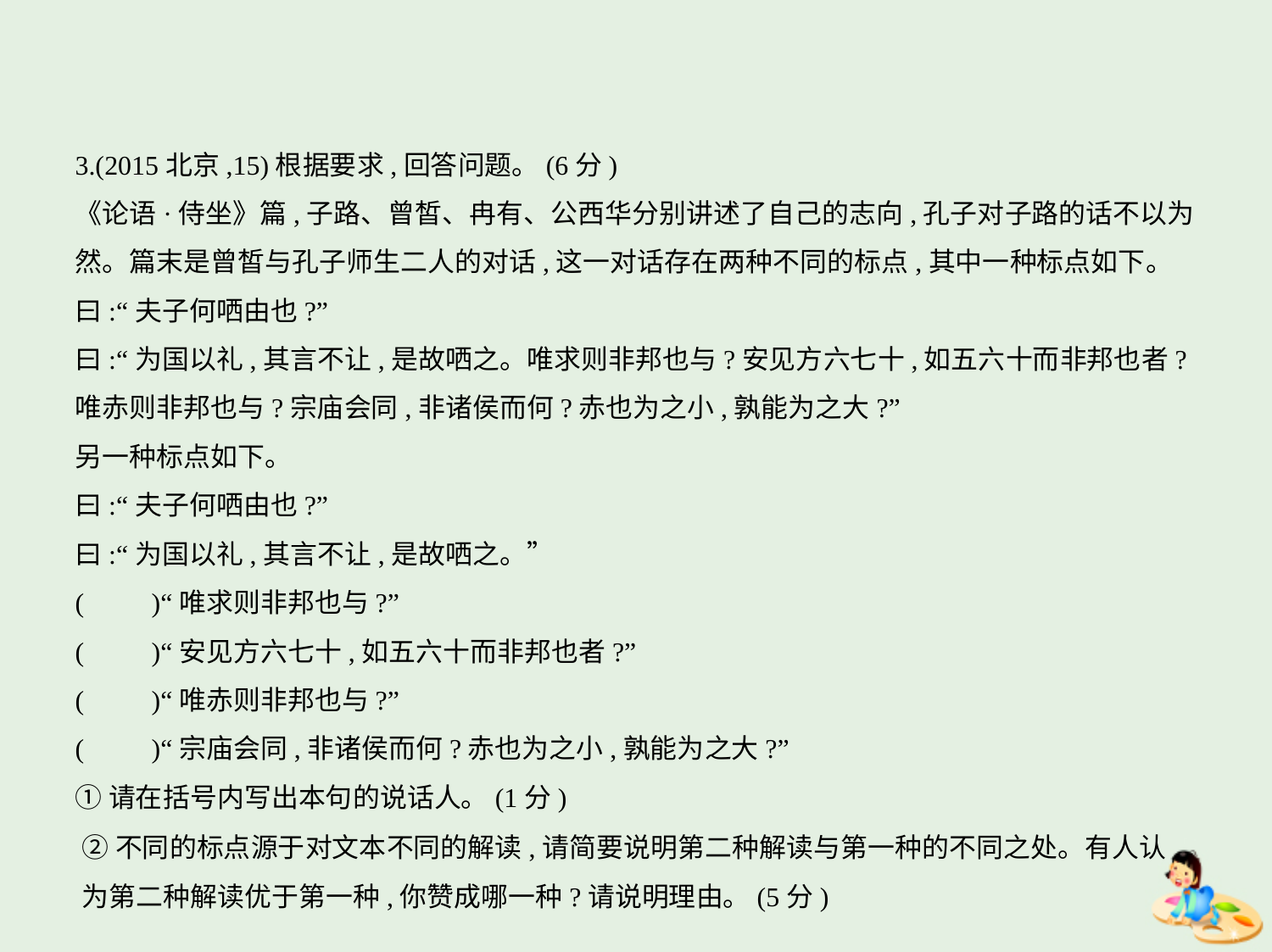

3.(2015北京,15)根据要求,回答问题。(6分)
《论语·侍坐》篇,子路、曾皙、冉有、公西华分别讲述了自己的志向,孔子对子路的话不以为
然。篇末是曾皙与孔子师生二人的对话,这一对话存在两种不同的标点,其中一种标点如下。
曰:“夫子何哂由也?”
曰:“为国以礼,其言不让,是故哂之。唯求则非邦也与?安见方六七十,如五六十而非邦也者?
唯赤则非邦也与?宗庙会同,非诸侯而何?赤也为之小,孰能为之大?”
另一种标点如下。
曰:“夫子何哂由也?”
曰:“为国以礼,其言不让,是故哂之。”
(　　)“唯求则非邦也与?”
(　　)“安见方六七十,如五六十而非邦也者?”
(　　)“唯赤则非邦也与?”
(　　)“宗庙会同,非诸侯而何?赤也为之小,孰能为之大?”
①请在括号内写出本句的说话人。(1分)
②不同的标点源于对文本不同的解读,请简要说明第二种解读与第一种的不同之处。有人认
为第二种解读优于第一种,你赞成哪一种?请说明理由。(5分)